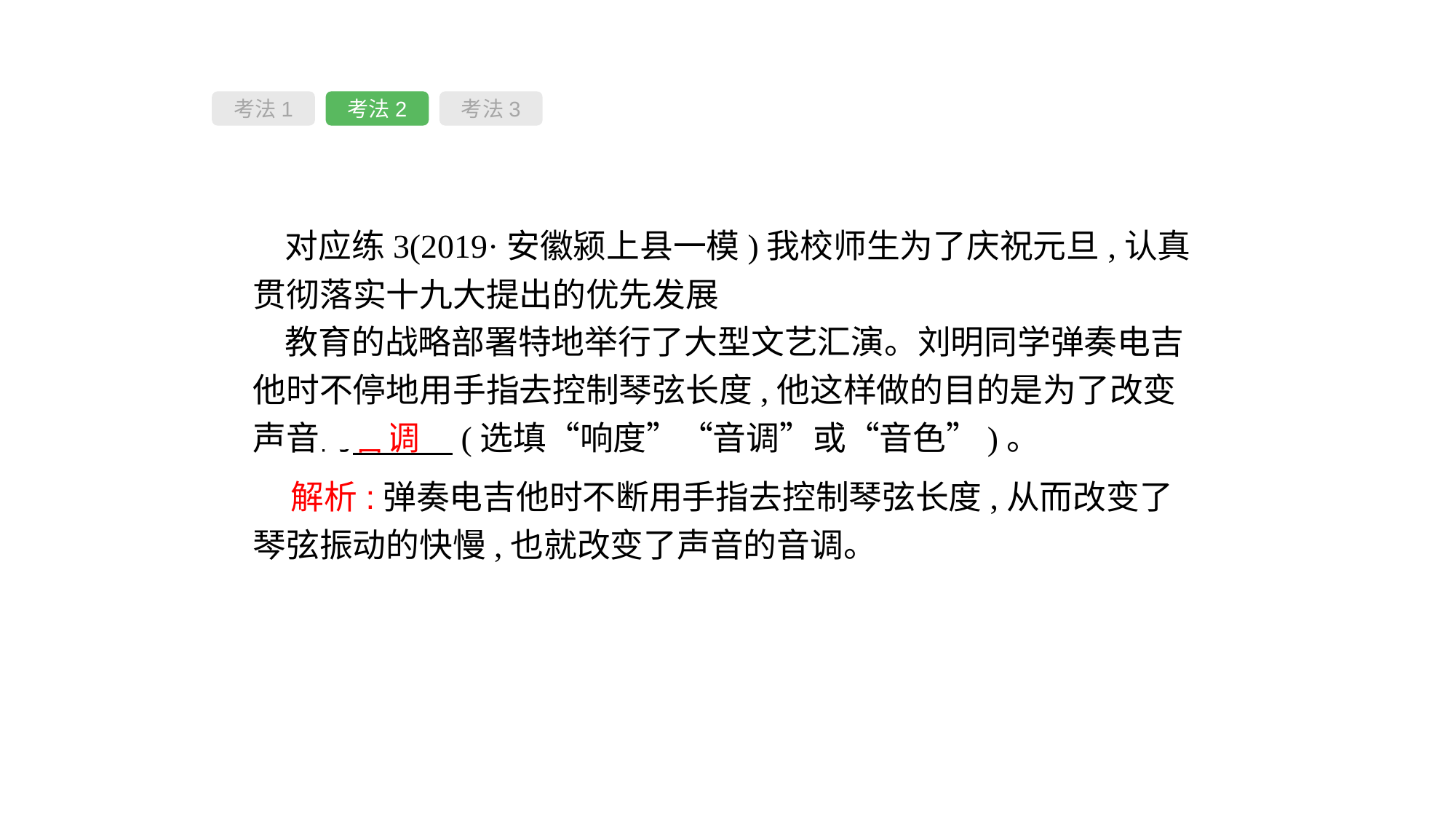

考法1
考法2
考法3
对应练3(2019·安徽颍上县一模)我校师生为了庆祝元旦,认真贯彻落实十九大提出的优先发展
教育的战略部署特地举行了大型文艺汇演。刘明同学弹奏电吉他时不停地用手指去控制琴弦长度,他这样做的目的是为了改变声音的音调　(选填“响度”“音调”或“音色”)。

    解析:弹奏电吉他时不断用手指去控制琴弦长度,从而改变了琴弦振动的快慢,也就改变了声音的音调。